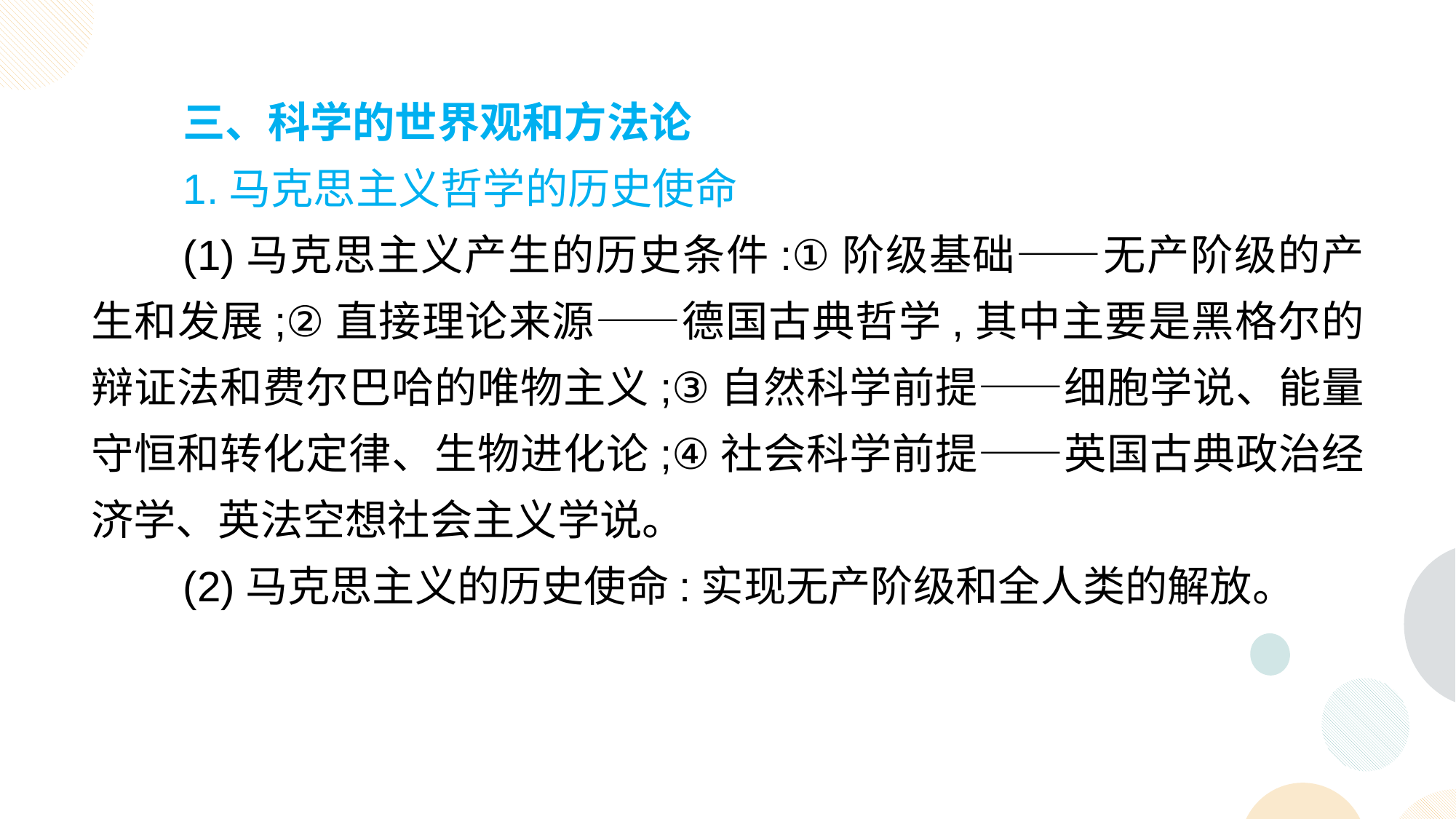

三、科学的世界观和方法论
1.马克思主义哲学的历史使命
(1)马克思主义产生的历史条件:①阶级基础——无产阶级的产生和发展;②直接理论来源——德国古典哲学,其中主要是黑格尔的辩证法和费尔巴哈的唯物主义;③自然科学前提——细胞学说、能量守恒和转化定律、生物进化论;④社会科学前提——英国古典政治经济学、英法空想社会主义学说。
(2)马克思主义的历史使命:实现无产阶级和全人类的解放。